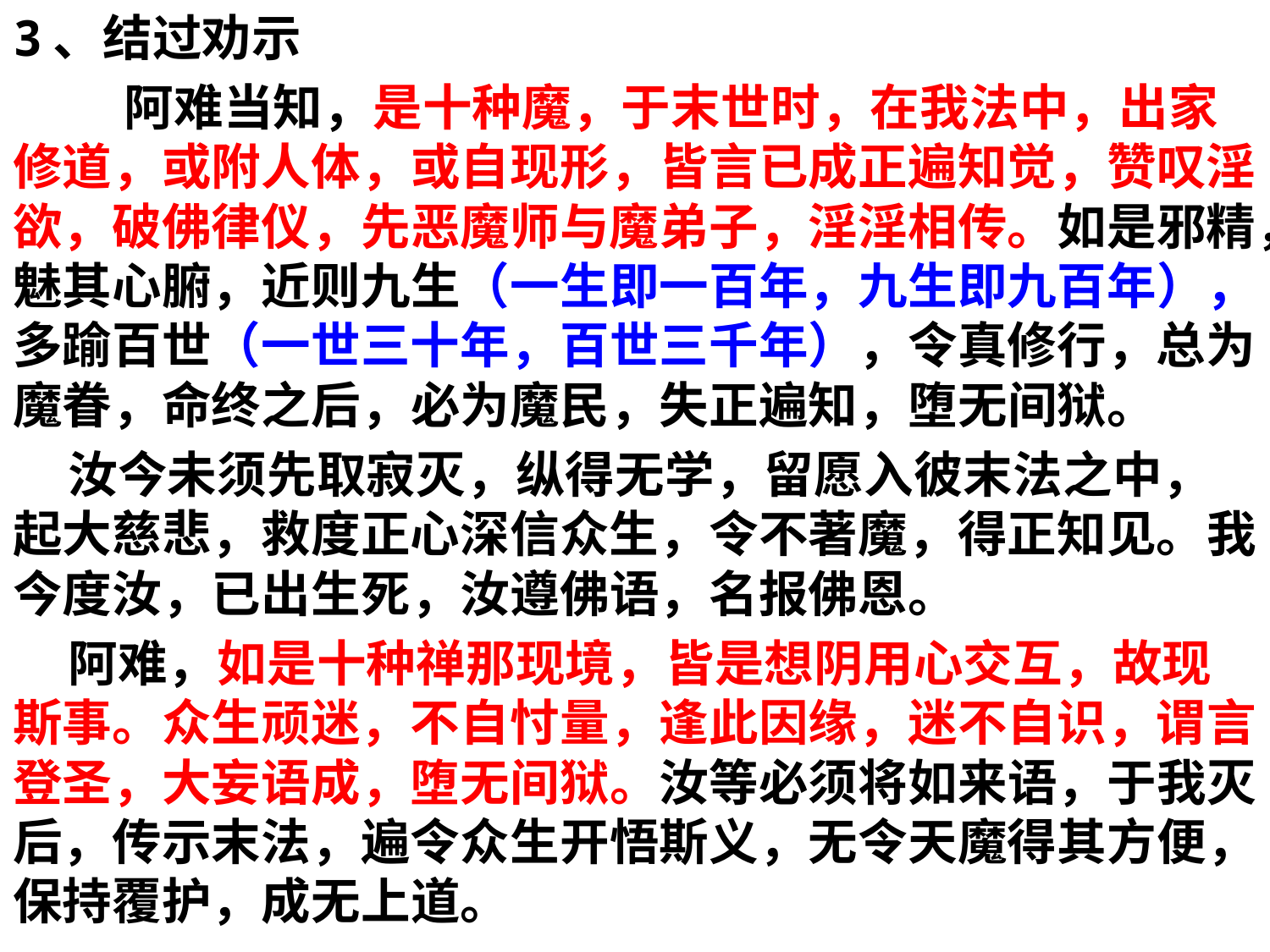

3、结过劝示
         阿难当知，是十种魔，于末世时，在我法中，出家修道，或附人体，或自现形，皆言已成正遍知觉，赞叹淫欲，破佛律仪，先恶魔师与魔弟子，淫淫相传。如是邪精，魅其心腑，近则九生（一生即一百年，九生即九百年），多踰百世（一世三十年，百世三千年），令真修行，总为魔眷，命终之后，必为魔民，失正遍知，堕无间狱。
    汝今未须先取寂灭，纵得无学，留愿入彼末法之中，起大慈悲，救度正心深信众生，令不著魔，得正知见。我今度汝，已出生死，汝遵佛语，名报佛恩。
    阿难，如是十种禅那现境，皆是想阴用心交互，故现斯事。众生顽迷，不自忖量，逢此因缘，迷不自识，谓言登圣，大妄语成，堕无间狱。汝等必须将如来语，于我灭后，传示末法，遍令众生开悟斯义，无令天魔得其方便，保持覆护，成无上道。